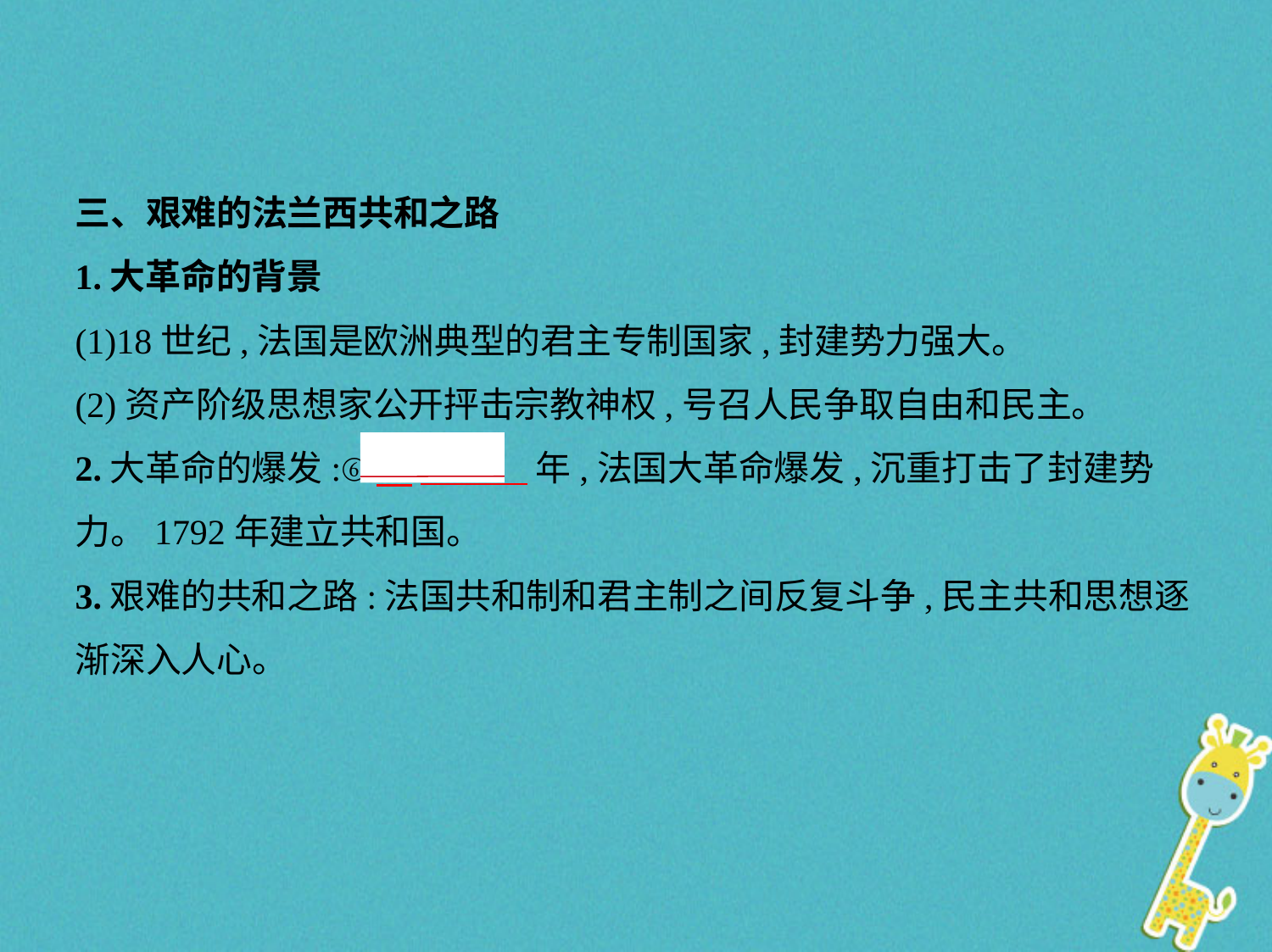

三、艰难的法兰西共和之路
1.大革命的背景
(1)18世纪,法国是欧洲典型的君主专制国家,封建势力强大。
(2)资产阶级思想家公开抨击宗教神权,号召人民争取自由和民主。
2.大革命的爆发:⑥　1789    年,法国大革命爆发,沉重打击了封建势
力。1792年建立共和国。
3.艰难的共和之路:法国共和制和君主制之间反复斗争,民主共和思想逐
渐深入人心。